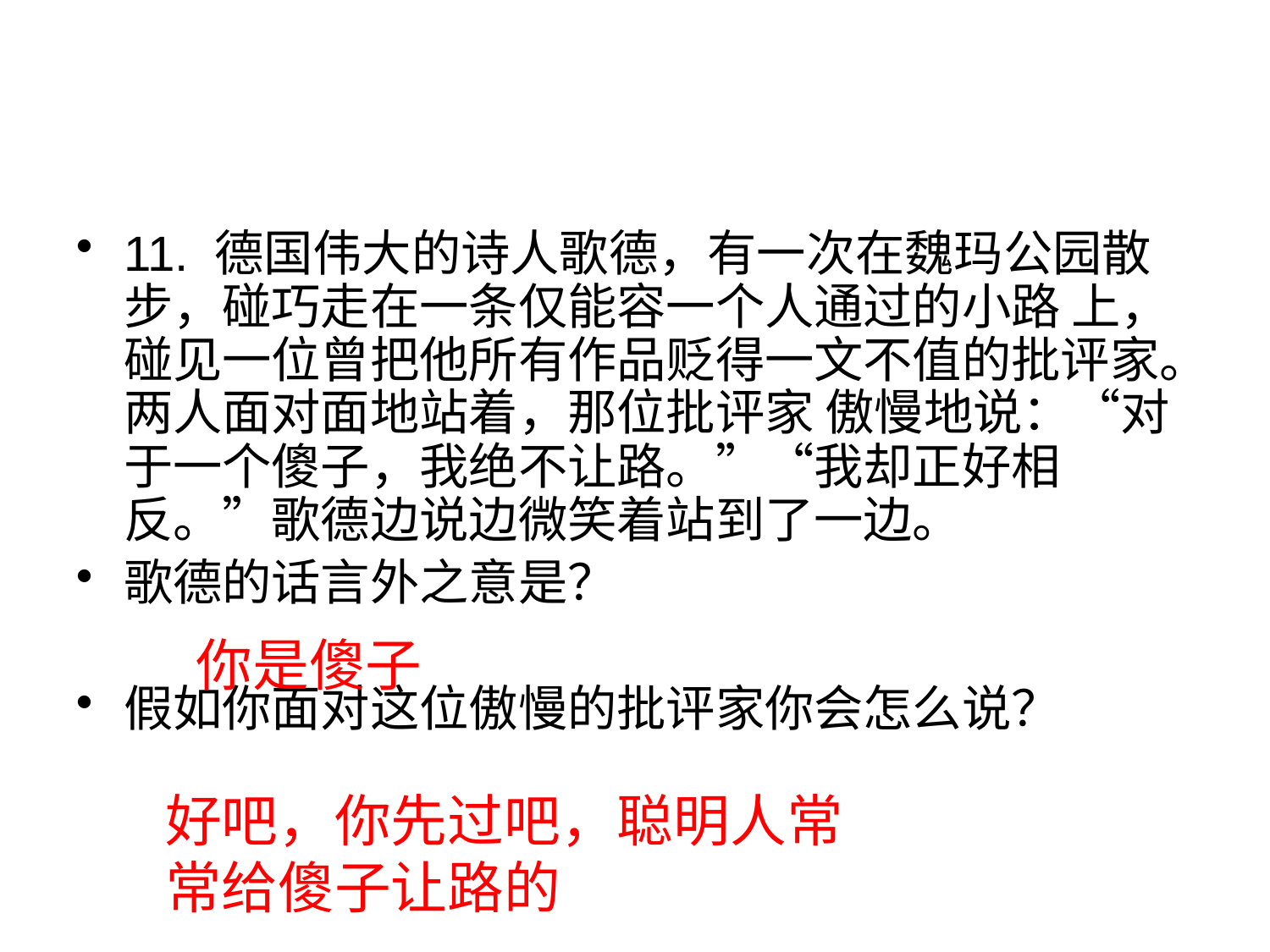

#
11. 德国伟大的诗人歌德，有一次在魏玛公园散步，碰巧走在一条仅能容一个人通过的小路 上，碰见一位曾把他所有作品贬得一文不值的批评家。两人面对面地站着，那位批评家 傲慢地说：“对于一个傻子，我绝不让路。”“我却正好相反。”歌德边说边微笑着站到了一边。
歌德的话言外之意是？

假如你面对这位傲慢的批评家你会怎么说？
你是傻子
好吧，你先过吧，聪明人常常给傻子让路的